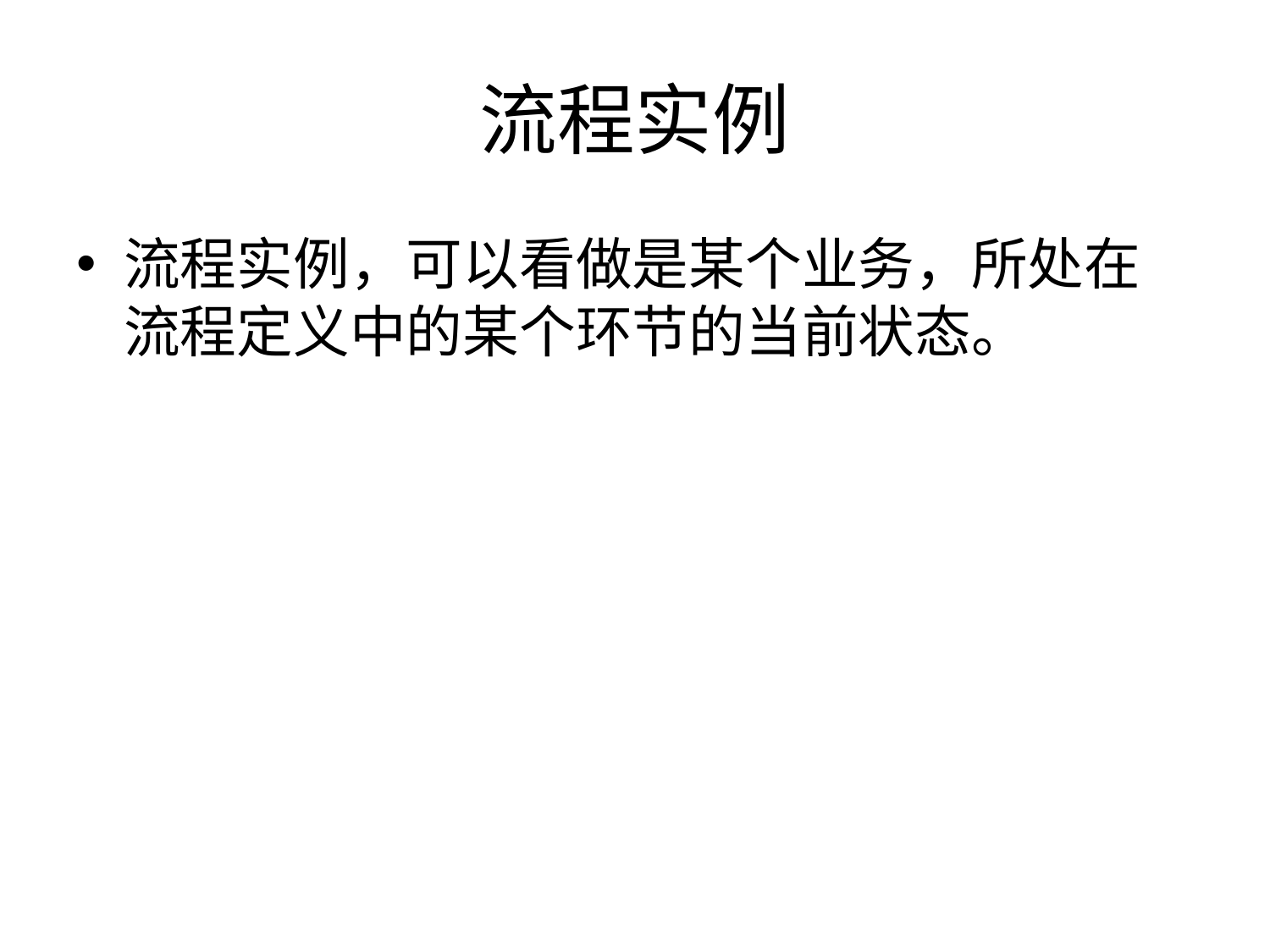

# 流程实例
流程实例，可以看做是某个业务，所处在流程定义中的某个环节的当前状态。